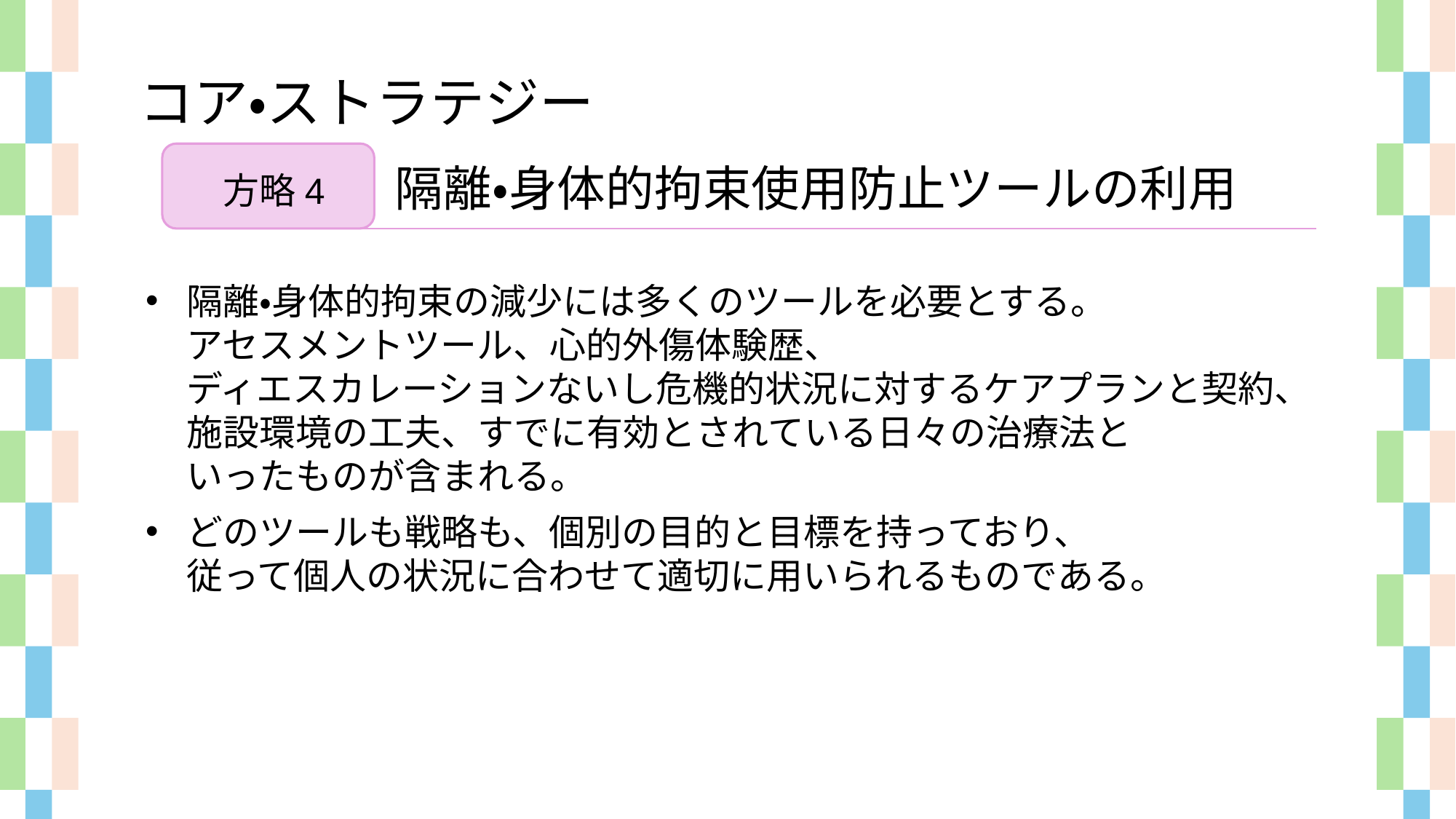

コア・ストラテジー

隔離・身体的拘束使用防止ツールの利用
方略4
隔離・身体的拘束の減少には多くのツールを必要とする。
アセスメントツール、心的外傷体験歴、
ディエスカレーションないし危機的状況に対するケアプランと契約、
施設環境の工夫、すでに有効とされている日々の治療法と
いったものが含まれる。
どのツールも戦略も、個別の目的と目標を持っており、
従って個人の状況に合わせて適切に用いられるものである。